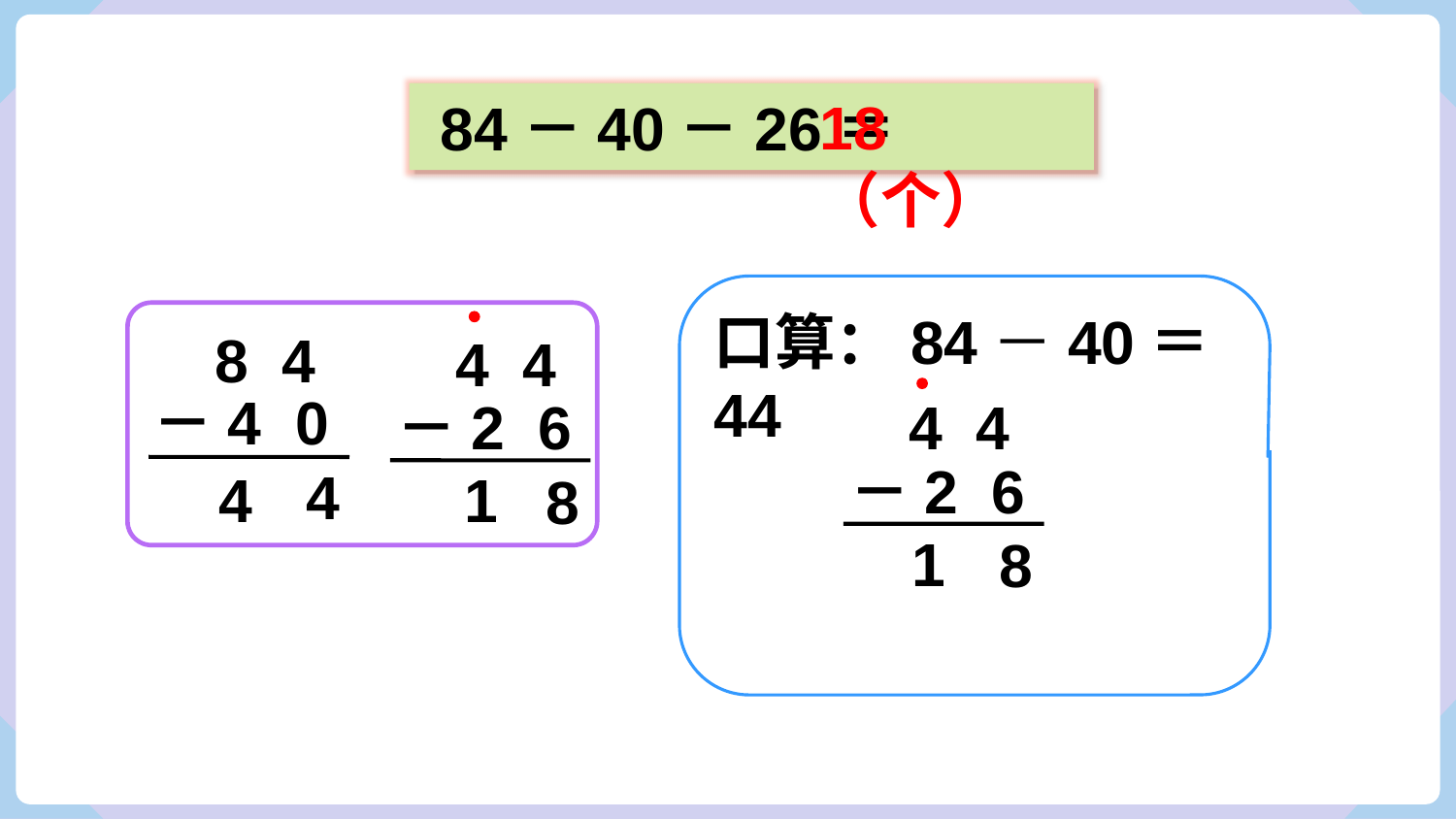

18（个）
 84－40－26＝
口算：84－40＝44

8  4
－4  0

4  4

4  4
－2  6

－2  6

4
4
1
8
1
8